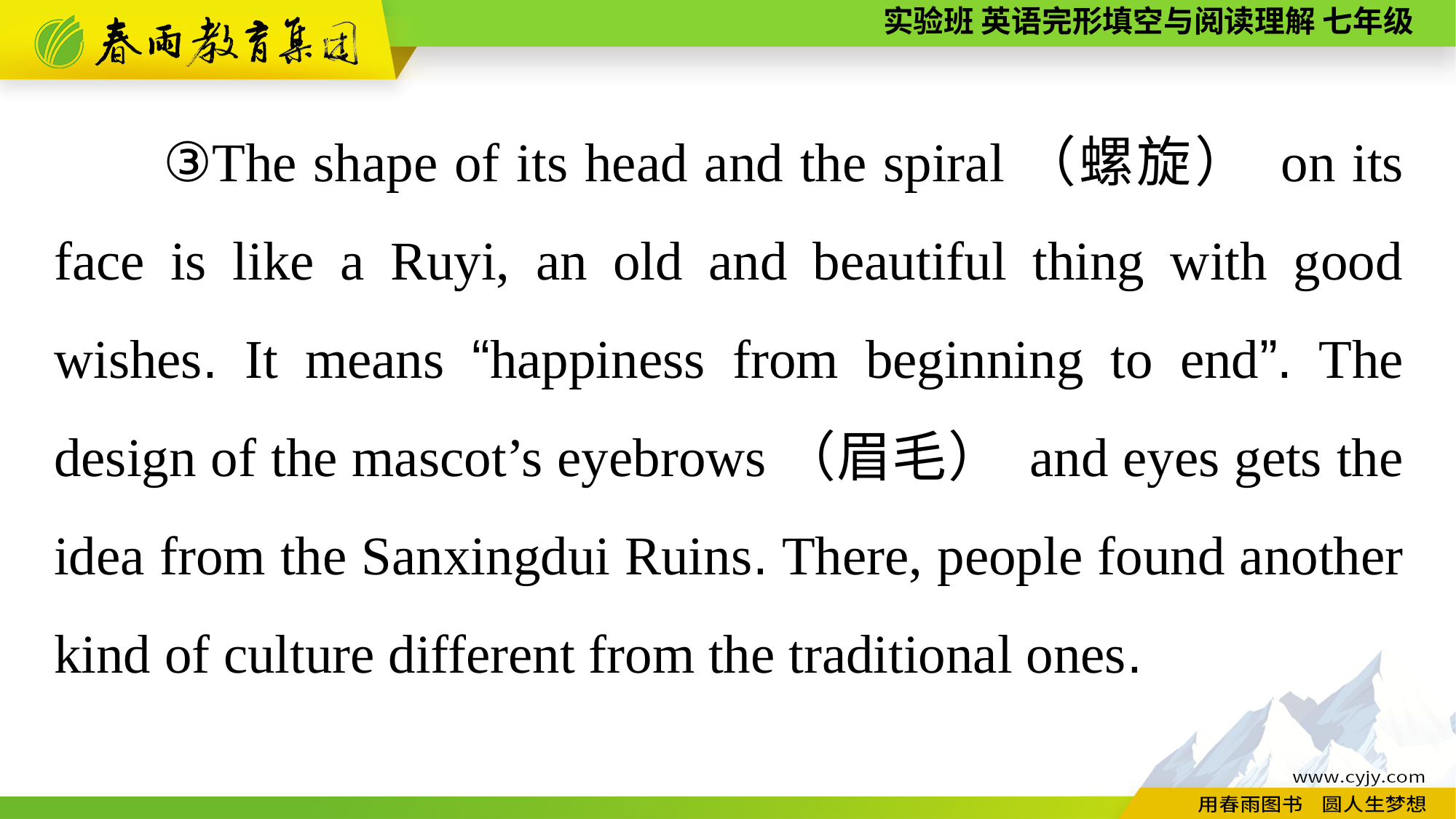

③The shape of its head and the spiral（螺旋） on its face is like a Ruyi, an old and beautiful thing with good wishes. It means “happiness from beginning to end”. The design of the mascot’s eyebrows（眉毛） and eyes gets the idea from the Sanxingdui Ruins. There, people found another kind of culture different from the traditional ones.